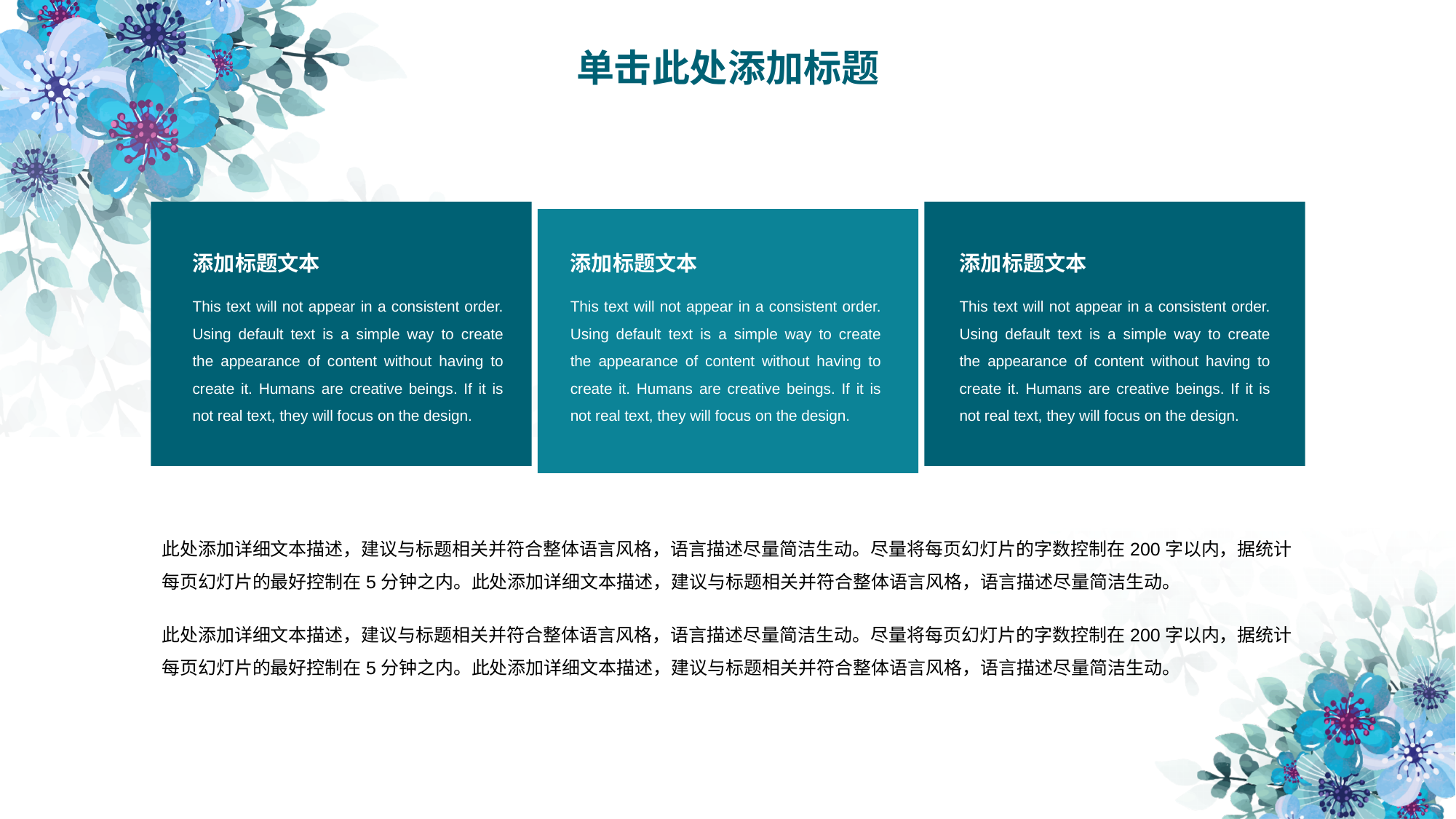

单击此处添加标题

添加标题文本
This text will not appear in a consistent order. Using default text is a simple way to create the appearance of content without having to create it. Humans are creative beings. If it is not real text, they will focus on the design.
添加标题文本
This text will not appear in a consistent order. Using default text is a simple way to create the appearance of content without having to create it. Humans are creative beings. If it is not real text, they will focus on the design.
添加标题文本
This text will not appear in a consistent order. Using default text is a simple way to create the appearance of content without having to create it. Humans are creative beings. If it is not real text, they will focus on the design.
此处添加详细文本描述，建议与标题相关并符合整体语言风格，语言描述尽量简洁生动。尽量将每页幻灯片的字数控制在200字以内，据统计每页幻灯片的最好控制在5分钟之内。此处添加详细文本描述，建议与标题相关并符合整体语言风格，语言描述尽量简洁生动。
此处添加详细文本描述，建议与标题相关并符合整体语言风格，语言描述尽量简洁生动。尽量将每页幻灯片的字数控制在200字以内，据统计每页幻灯片的最好控制在5分钟之内。此处添加详细文本描述，建议与标题相关并符合整体语言风格，语言描述尽量简洁生动。